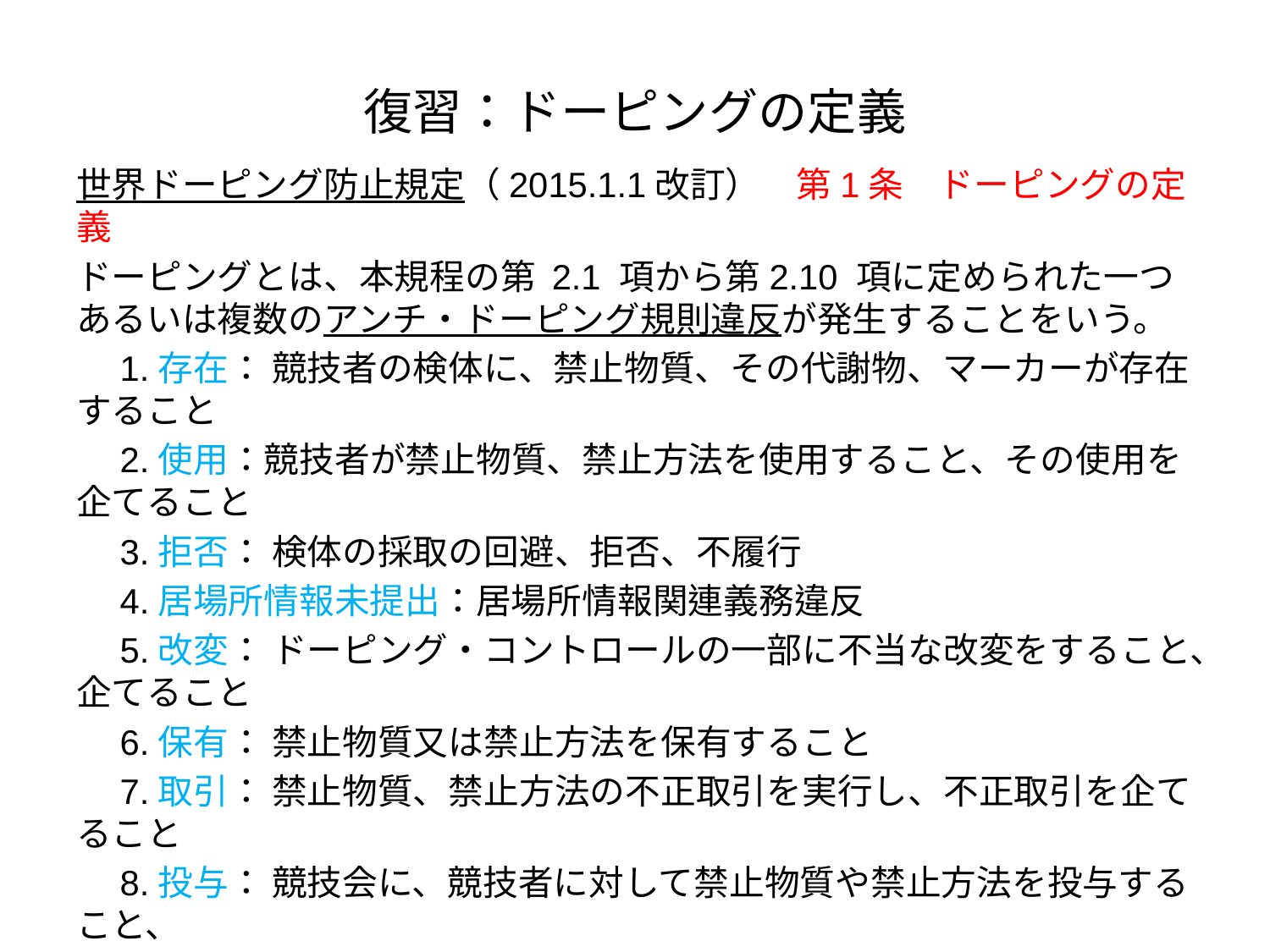

# 復習：ドーピングの定義
世界ドーピング防止規定（2015.1.1改訂）　第1条　ドーピングの定義
ドーピングとは、本規程の第 2.1 項から第2.10 項に定められた一つあるいは複数のアンチ・ドーピング規則違反が発生することをいう。
　1.存在： 競技者の検体に、禁止物質、その代謝物、マーカーが存在すること
　2.使用：競技者が禁止物質、禁止方法を使用すること、その使用を企てること
　3.拒否： 検体の採取の回避、拒否、不履行
　4.居場所情報未提出：居場所情報関連義務違反
　5.改変： ドーピング・コントロールの一部に不当な改変をすること、企てること
　6.保有： 禁止物質又は禁止方法を保有すること
　7.取引： 禁止物質、禁止方法の不正取引を実行し、不正取引を企てること
　8.投与： 競技会に、競技者に対して禁止物質や禁止方法を投与すること、
　　　　　　　投与を企てること、又は、競技会外において、競技者に対して競技会
　　　　　　　外で禁止されている禁止物質、禁止方法を投与すること、企てること。
　9.関与：違反に関与すること
　10.　特定の対象者との関わりの禁止